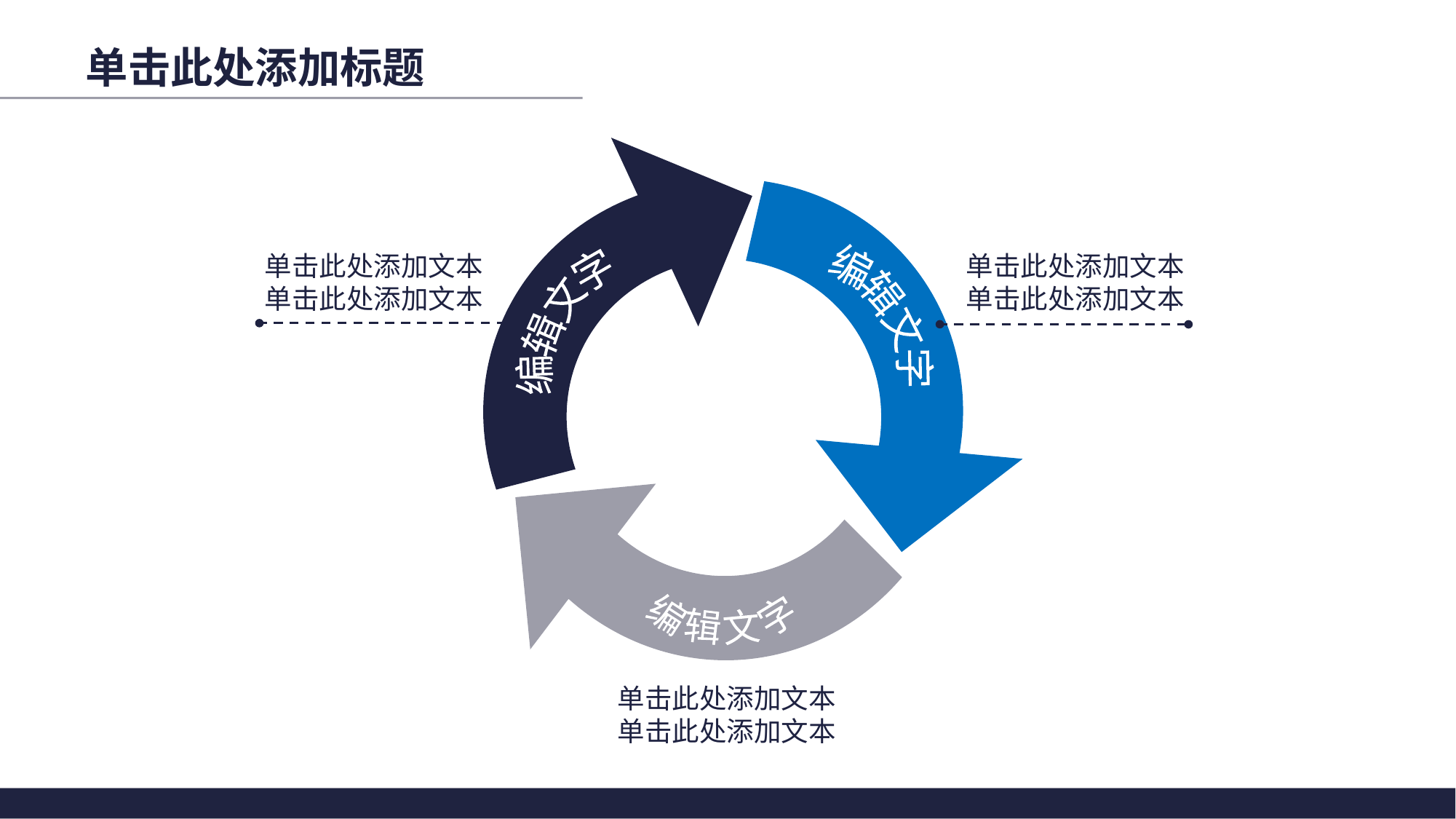

单击此处添加标题

编辑文字

编辑文字

编辑文字
单击此处添加文本
单击此处添加文本
单击此处添加文本
单击此处添加文本

单击此处添加文本
单击此处添加文本